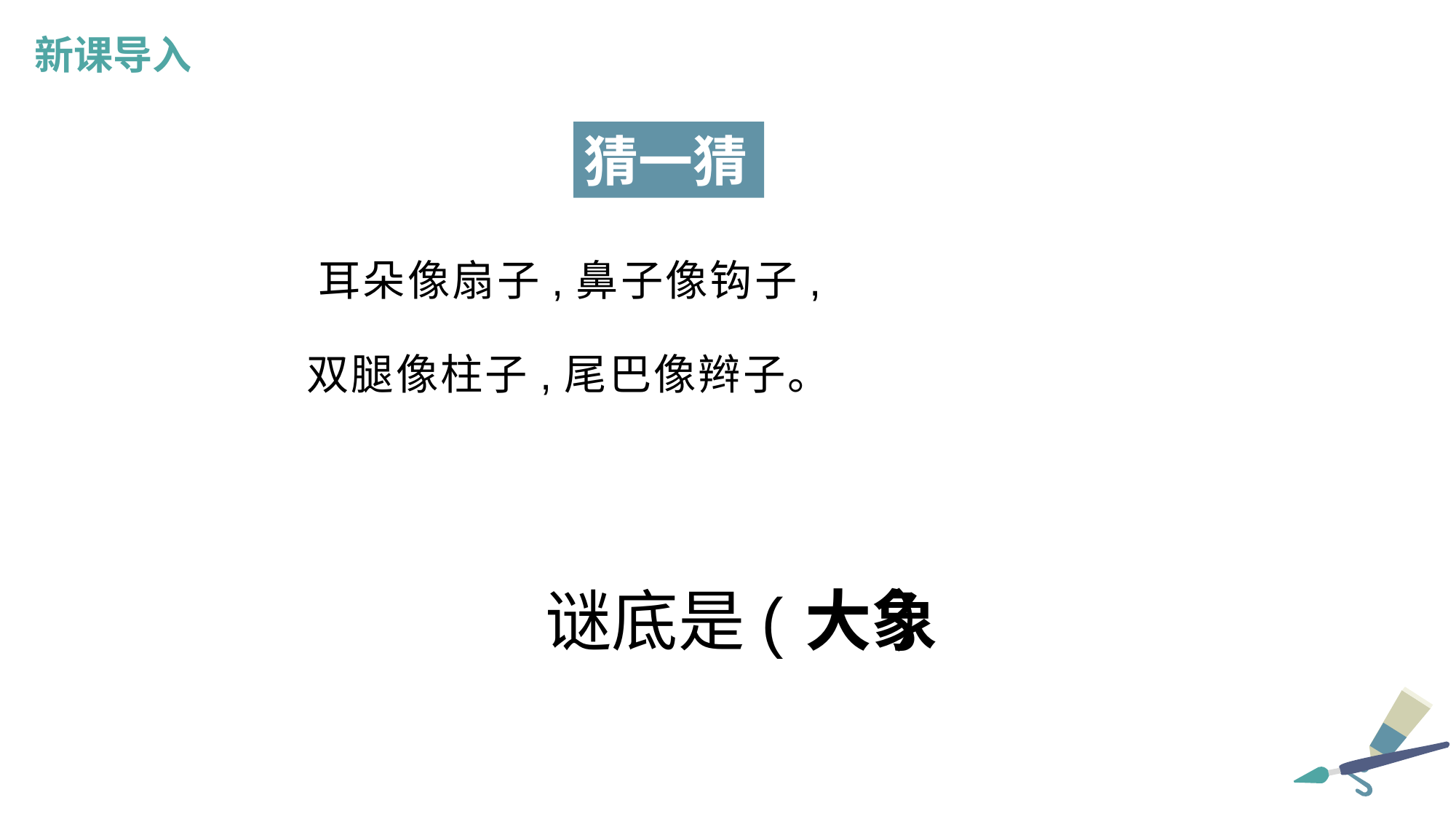

新课导入

猜一猜
  耳朵像扇子,鼻子像钩子,
 双腿像柱子,尾巴像辫子。
谜底是(     ）
大象